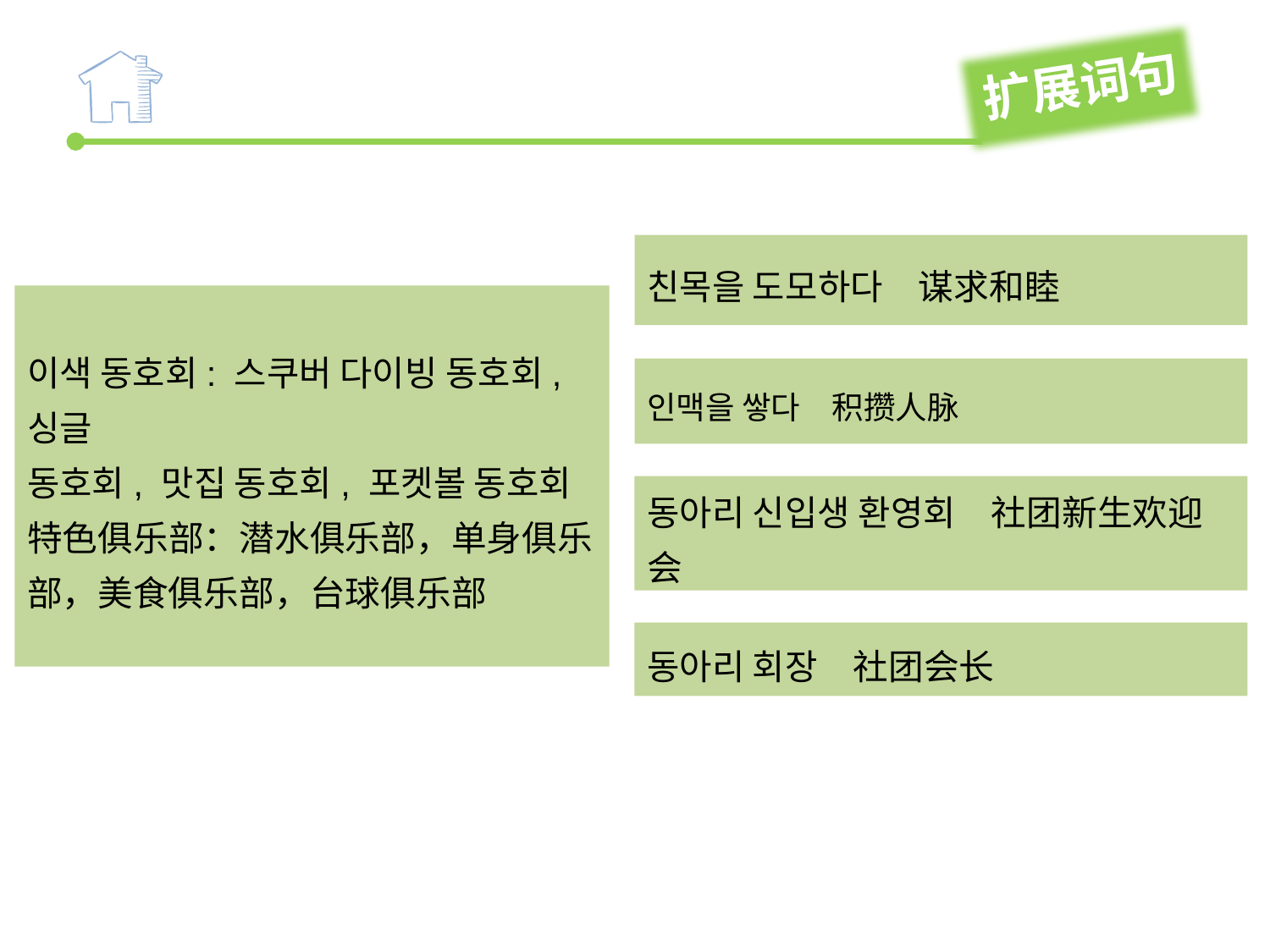

扩展词句

친목을 도모하다　谋求和睦
이색 동호회: 스쿠버 다이빙 동호회, 싱글
동호회, 맛집 동호회, 포켓볼 동호회
特色俱乐部：潜水俱乐部，单身俱乐
部，美食俱乐部，台球俱乐部
인맥을 쌓다　积攒人脉
동아리 신입생 환영회　社团新生欢迎会
동아리 회장　社团会长